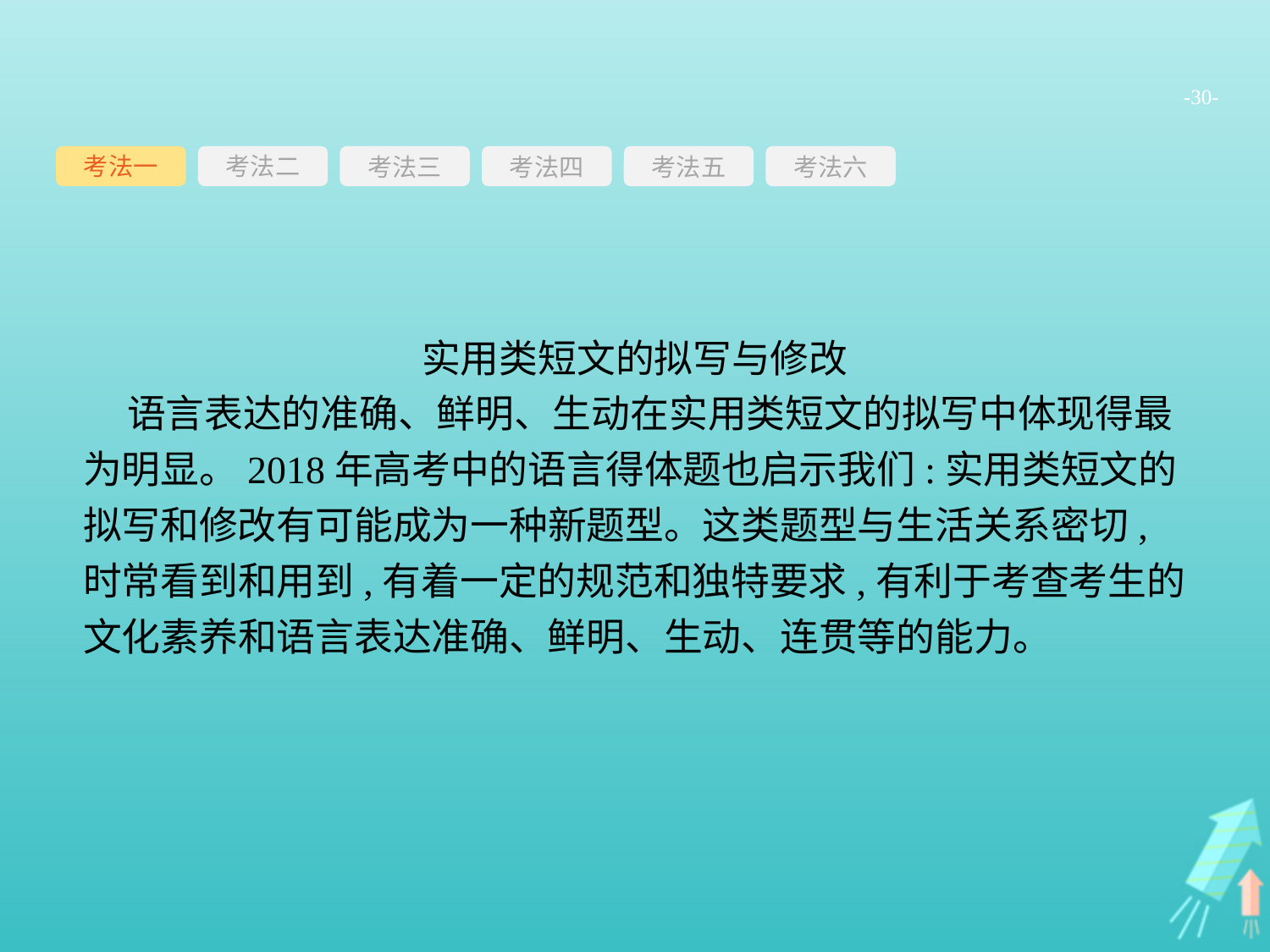

-30-
考法一
考法三
考法四
考法五
考法六
考法二
实用类短文的拟写与修改
    语言表达的准确、鲜明、生动在实用类短文的拟写中体现得最为明显。2018年高考中的语言得体题也启示我们:实用类短文的拟写和修改有可能成为一种新题型。这类题型与生活关系密切,时常看到和用到,有着一定的规范和独特要求,有利于考查考生的文化素养和语言表达准确、鲜明、生动、连贯等的能力。